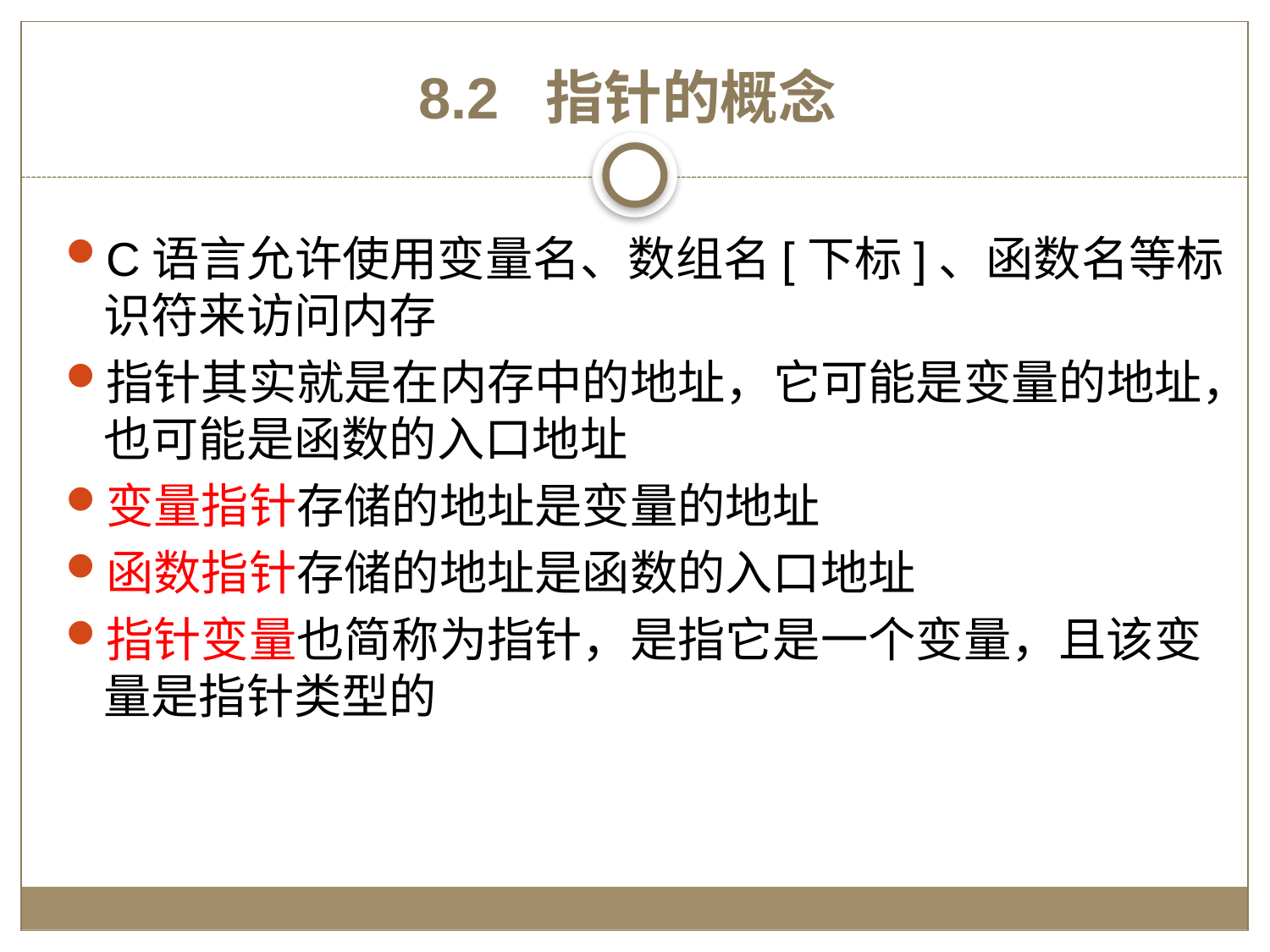

# 8.2  指针的概念
C语言允许使用变量名、数组名[下标]、函数名等标识符来访问内存
指针其实就是在内存中的地址，它可能是变量的地址，也可能是函数的入口地址
变量指针存储的地址是变量的地址
函数指针存储的地址是函数的入口地址
指针变量也简称为指针，是指它是一个变量，且该变量是指针类型的